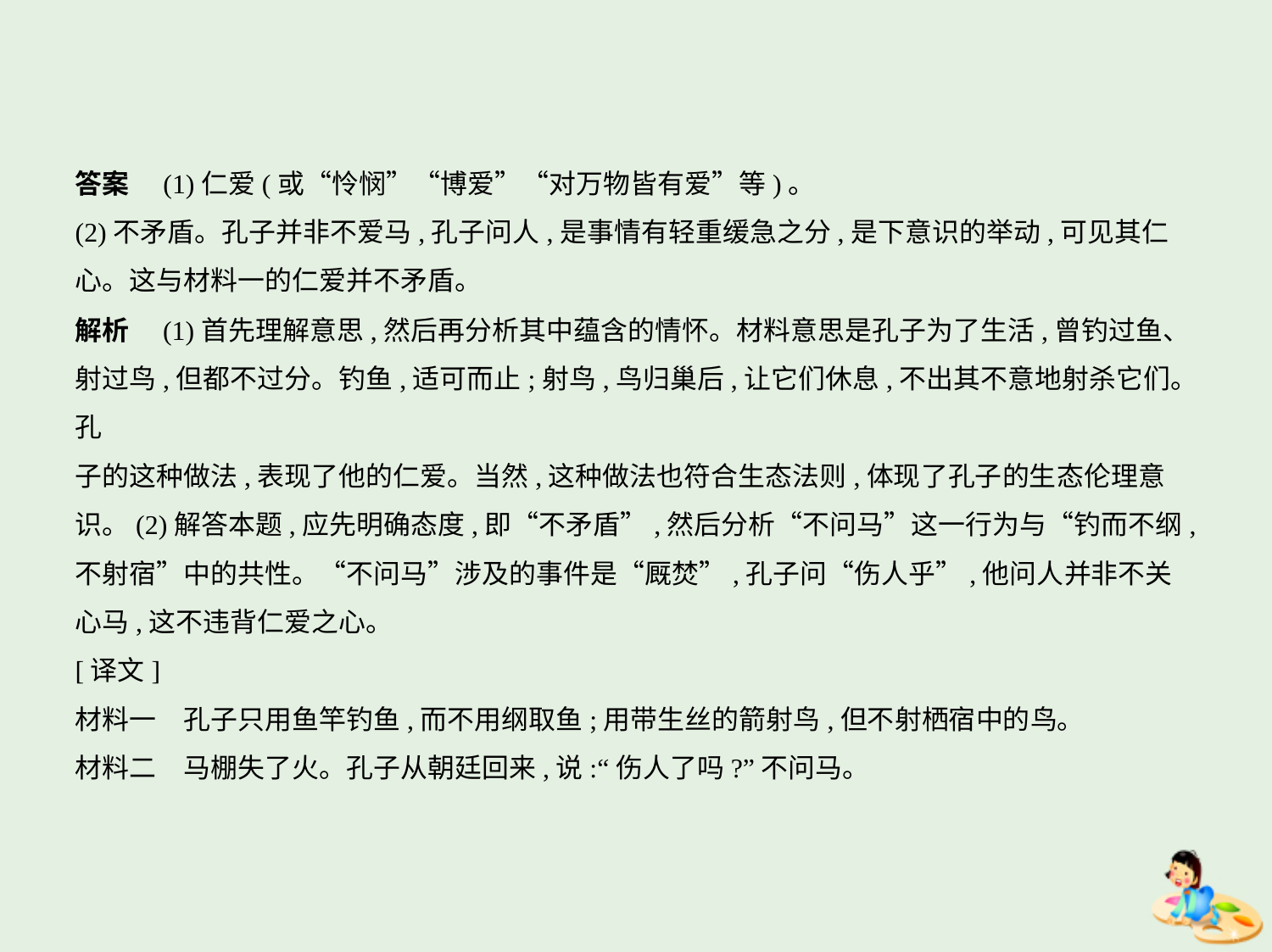

答案　(1)仁爱(或“怜悯”“博爱”“对万物皆有爱”等)。
(2)不矛盾。孔子并非不爱马,孔子问人,是事情有轻重缓急之分,是下意识的举动,可见其仁
心。这与材料一的仁爱并不矛盾。
解析　(1)首先理解意思,然后再分析其中蕴含的情怀。材料意思是孔子为了生活,曾钓过鱼、
射过鸟,但都不过分。钓鱼,适可而止;射鸟,鸟归巢后,让它们休息,不出其不意地射杀它们。孔
子的这种做法,表现了他的仁爱。当然,这种做法也符合生态法则,体现了孔子的生态伦理意
识。(2)解答本题,应先明确态度,即“不矛盾”,然后分析“不问马”这一行为与“钓而不纲,
不射宿”中的共性。“不问马”涉及的事件是“厩焚”,孔子问“伤人乎”,他问人并非不关
心马,这不违背仁爱之心。
[译文]
材料一　孔子只用鱼竿钓鱼,而不用纲取鱼;用带生丝的箭射鸟,但不射栖宿中的鸟。
材料二　马棚失了火。孔子从朝廷回来,说:“伤人了吗?”不问马。